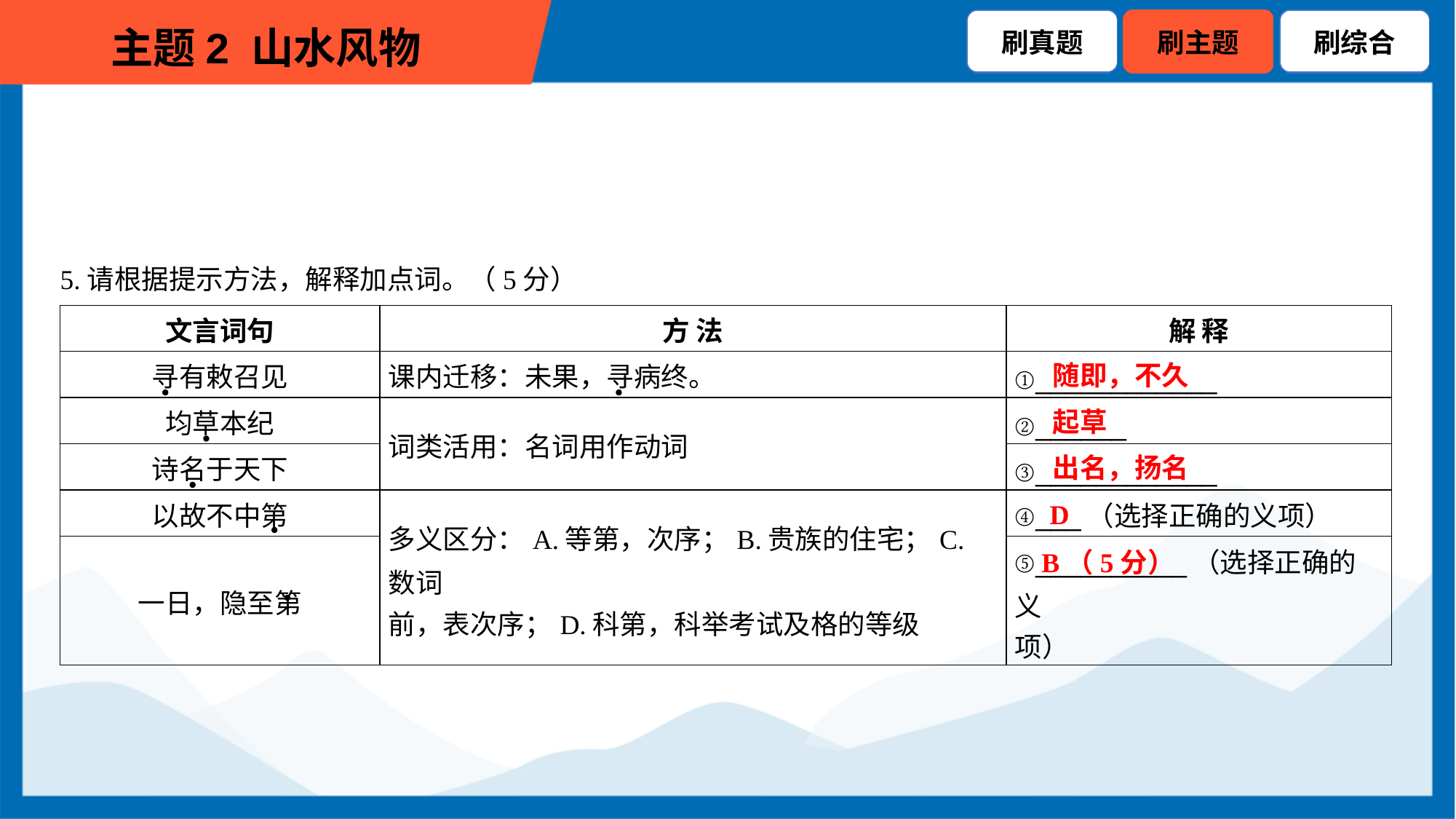

5.请根据提示方法，解释加点词。（5分）
| 文言词句 | 方 法 | 解 释 |
| --- | --- | --- |
| 寻有敕召见 | 课内迁移：未果，寻病终。 | ①\_\_\_\_\_\_\_\_\_\_\_\_ |
| 均草本纪 | 词类活用：名词用作动词 | ②\_\_\_\_\_\_ |
| 诗名于天下 |  | ③\_\_\_\_\_\_\_\_\_\_\_\_ |
| 以故不中第 | 多义区分：A.等第，次序；B.贵族的住宅；C.数词 前，表次序；D.科第，科举考试及格的等级 | ④\_\_\_（选择正确的义项） |
| 一日，隐至第 |  | ⑤\_\_\_\_\_\_\_\_\_\_（选择正确的义 项） |
随即，不久

起草

出名，扬名

D

B（5分）